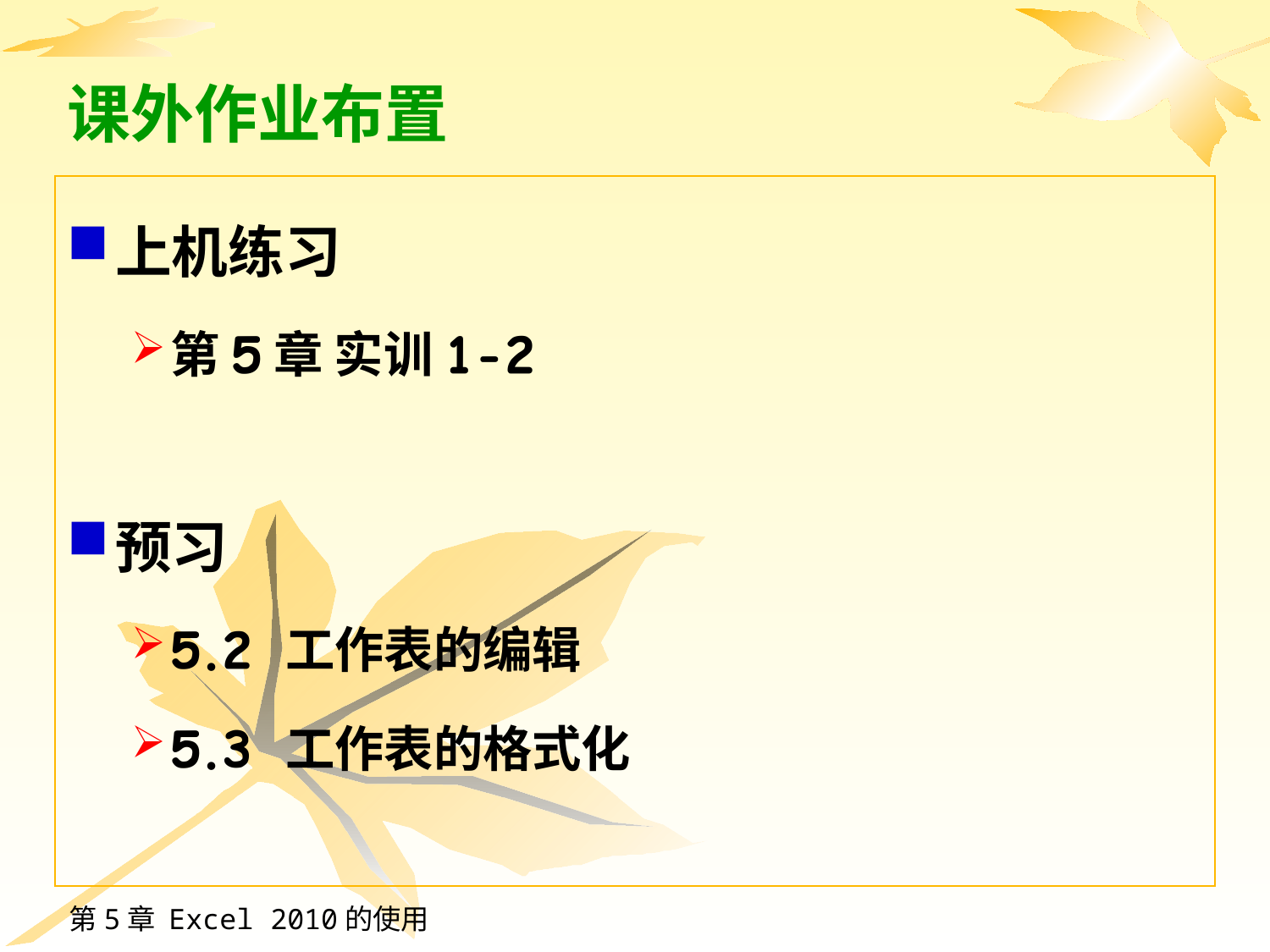

# 课外作业布置
上机练习
第5章 实训1-2

预习
5.2 工作表的编辑
5.3 工作表的格式化